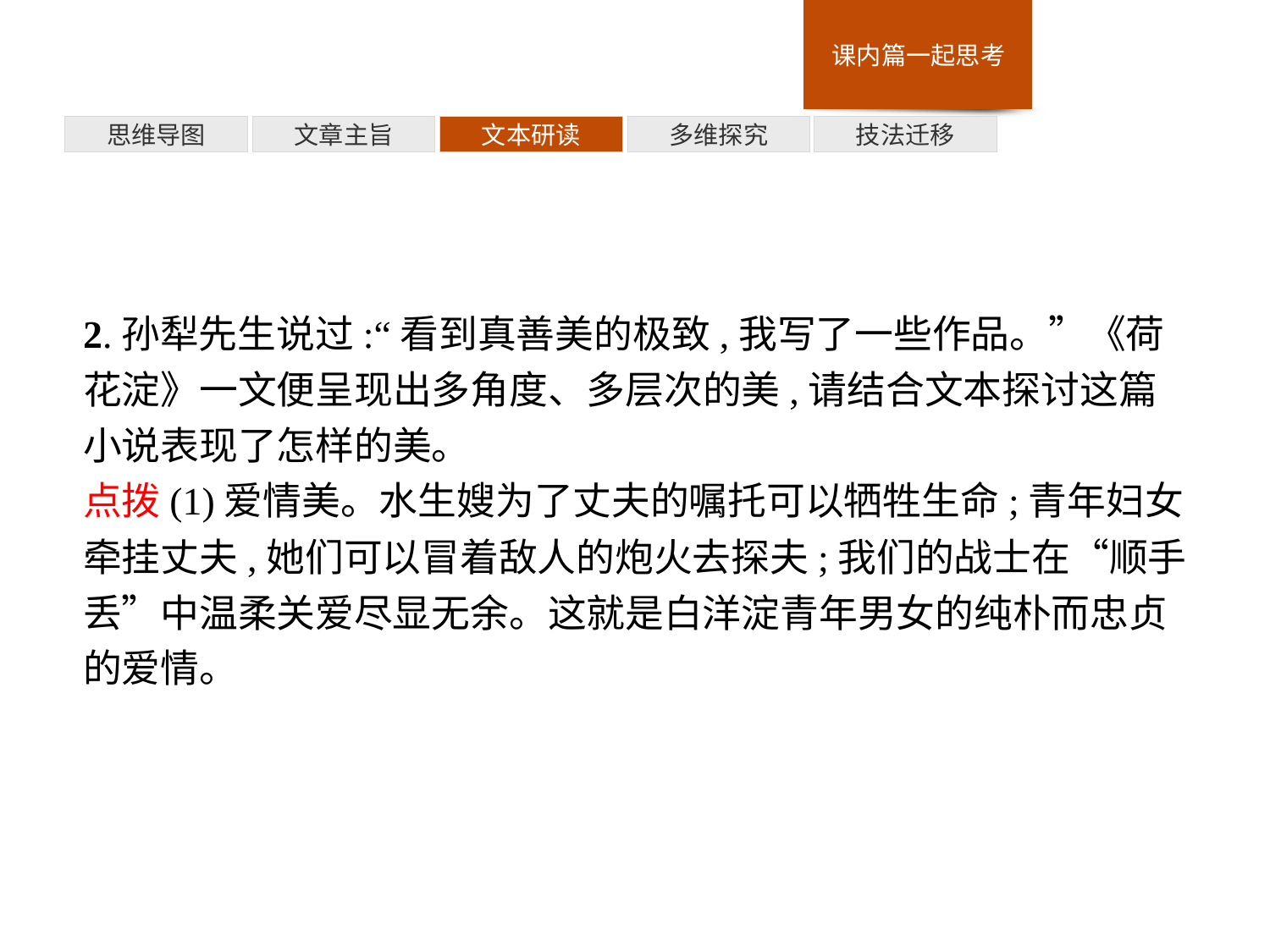

多维探究
思维导图
文章主旨
文本研读
技法迁移
2.孙犁先生说过:“看到真善美的极致,我写了一些作品。”《荷花淀》一文便呈现出多角度、多层次的美,请结合文本探讨这篇小说表现了怎样的美。
点拨(1)爱情美。水生嫂为了丈夫的嘱托可以牺牲生命;青年妇女牵挂丈夫,她们可以冒着敌人的炮火去探夫;我们的战士在“顺手丢”中温柔关爱尽显无余。这就是白洋淀青年男女的纯朴而忠贞的爱情。